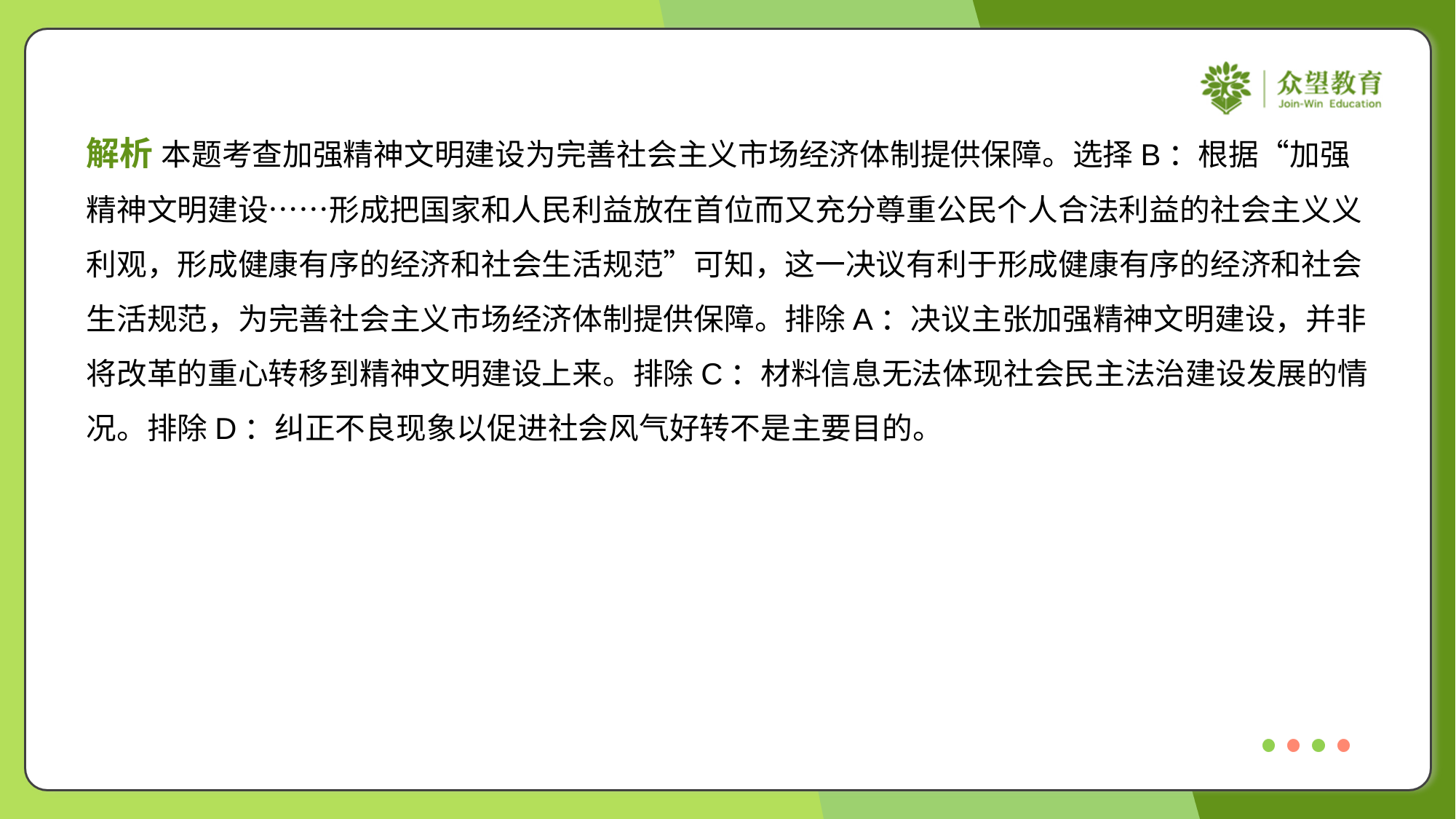

解析 本题考查加强精神文明建设为完善社会主义市场经济体制提供保障。选择B：根据“加强
精神文明建设……形成把国家和人民利益放在首位而又充分尊重公民个人合法利益的社会主义义
利观，形成健康有序的经济和社会生活规范”可知，这一决议有利于形成健康有序的经济和社会
生活规范，为完善社会主义市场经济体制提供保障。排除A：决议主张加强精神文明建设，并非
将改革的重心转移到精神文明建设上来。排除C：材料信息无法体现社会民主法治建设发展的情
况。排除D：纠正不良现象以促进社会风气好转不是主要目的。